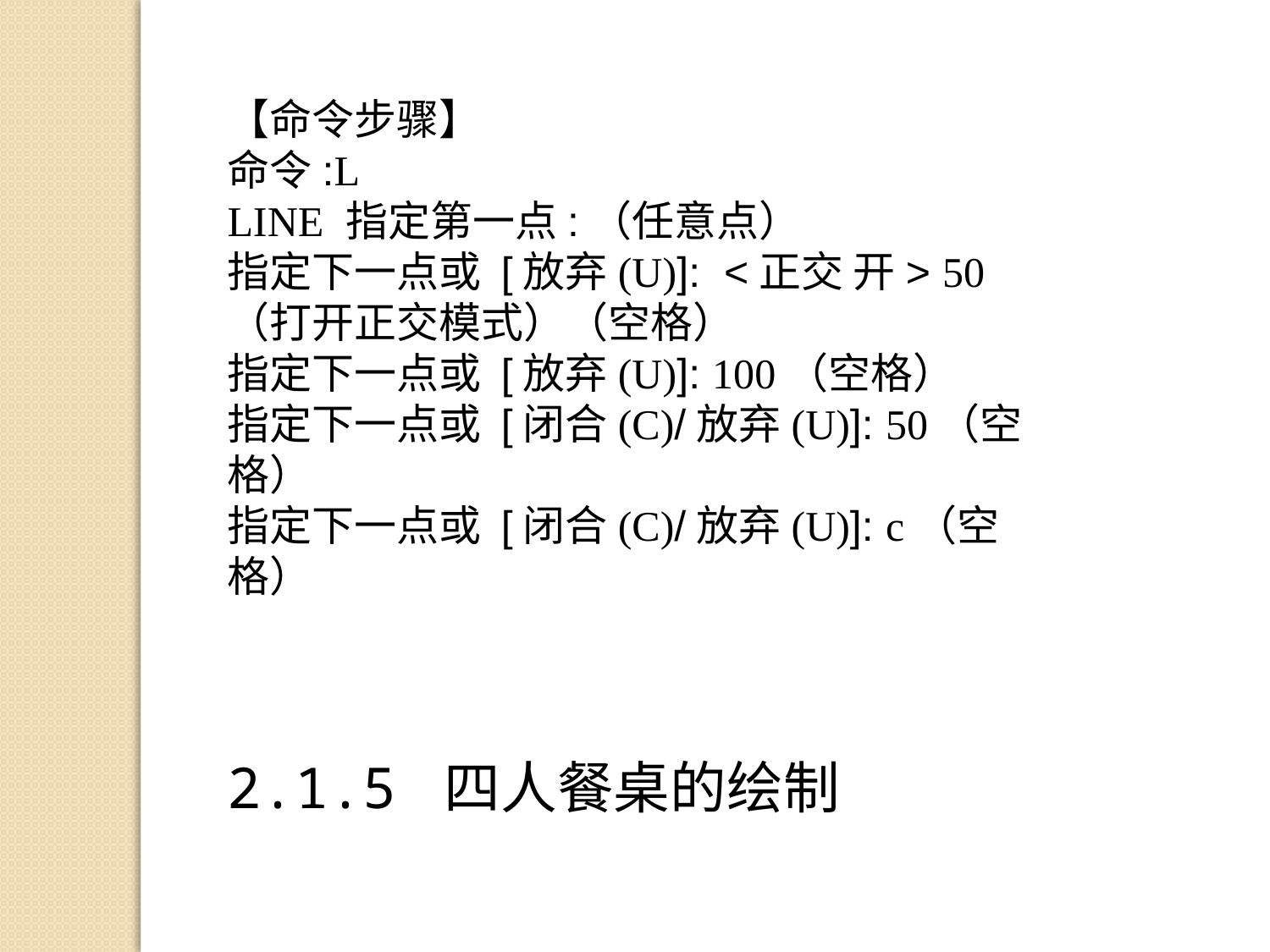

【命令步骤】
命令:L
LINE 指定第一点:（任意点）
指定下一点或 [放弃(U)]:  <正交 开> 50（打开正交模式）（空格）
指定下一点或 [放弃(U)]: 100（空格）
指定下一点或 [闭合(C)/放弃(U)]: 50（空格）
指定下一点或 [闭合(C)/放弃(U)]: c（空格）

2.1.5 四人餐桌的绘制